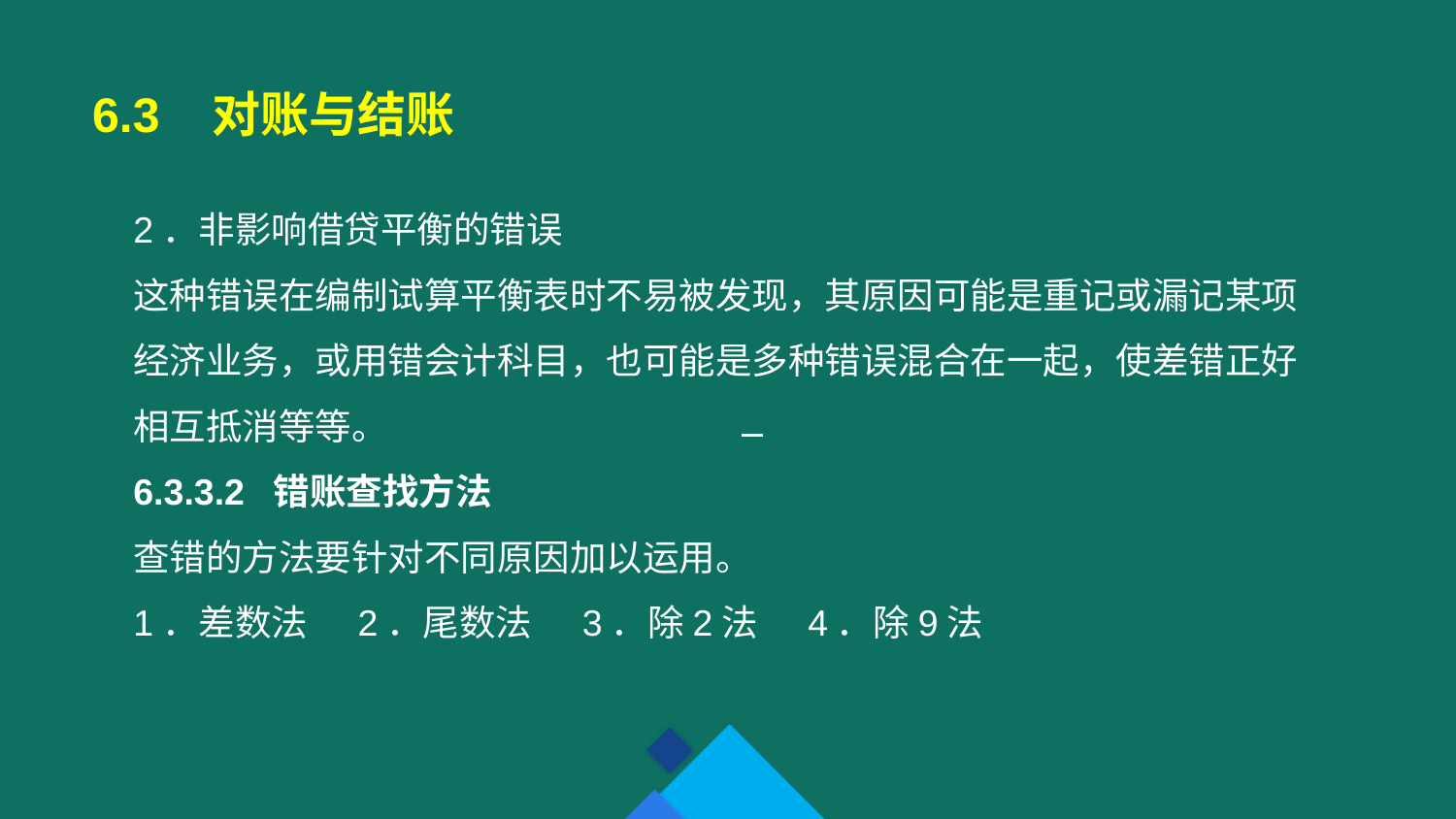

6.3   对账与结账

2．非影响借贷平衡的错误
这种错误在编制试算平衡表时不易被发现，其原因可能是重记或漏记某项经济业务，或用错会计科目，也可能是多种错误混合在一起，使差错正好相互抵消等等。
6.3.3.2  错账查找方法
查错的方法要针对不同原因加以运用。
1．差数法     2．尾数法     3．除2法     4．除9法